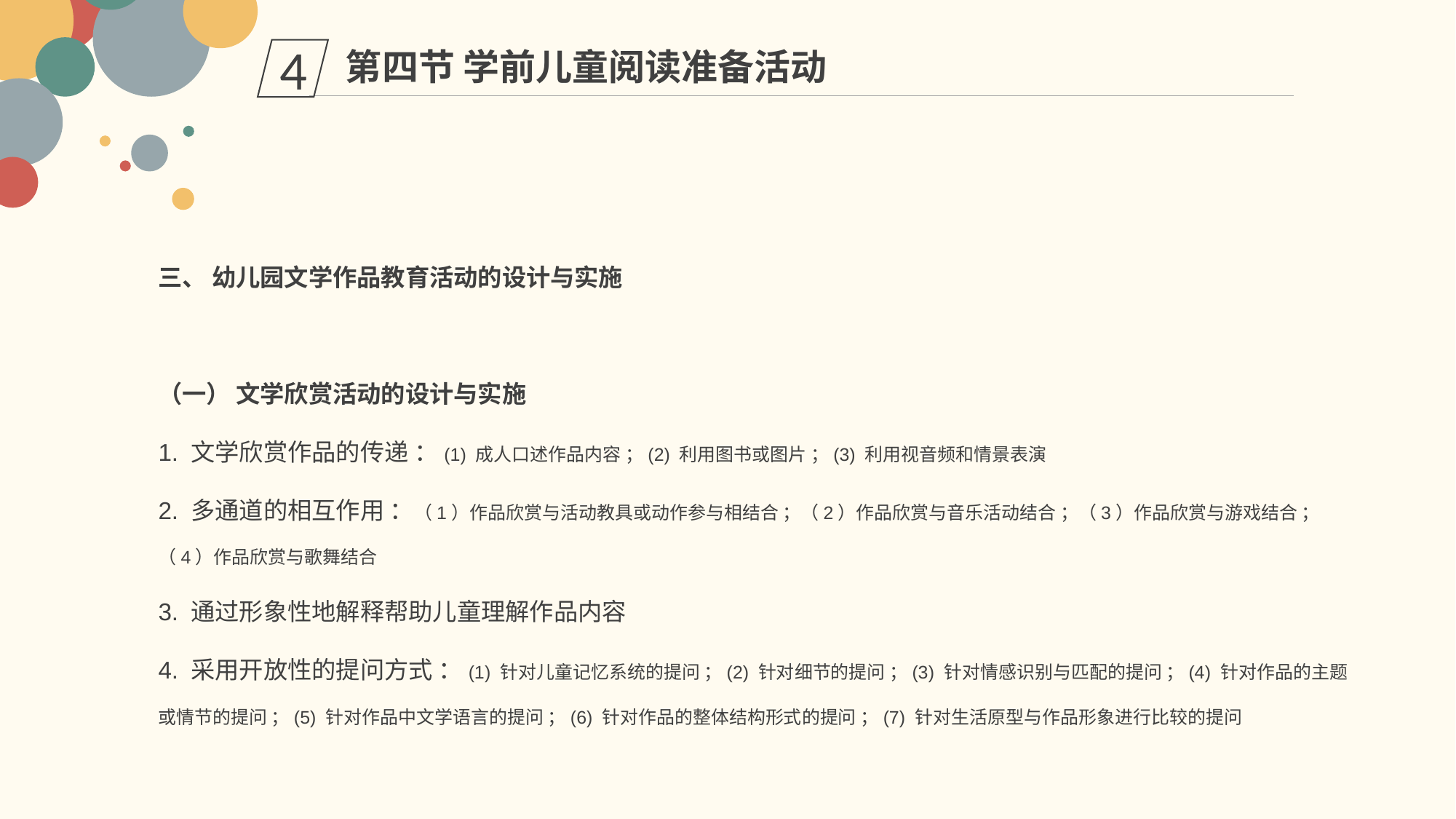

第四节 学前儿童阅读准备活动
4
三、 幼儿园文学作品教育活动的设计与实施

（一） 文学欣赏活动的设计与实施
1. 文学欣赏作品的传递 ：(1) 成人口述作品内容 ；(2) 利用图书或图片 ；(3) 利用视音频和情景表演
2. 多通道的相互作用 ：（1）作品欣赏与活动教具或动作参与相结合 ；（2）作品欣赏与音乐活动结合 ；（3）作品欣赏与游戏结合 ；（4）作品欣赏与歌舞结合
3. 通过形象性地解释帮助儿童理解作品内容
4. 采用开放性的提问方式 ：(1) 针对儿童记忆系统的提问 ；(2) 针对细节的提问 ；(3) 针对情感识别与匹配的提问 ；(4) 针对作品的主题或情节的提问 ；(5) 针对作品中文学语言的提问 ；(6) 针对作品的整体结构形式的提问 ；(7) 针对生活原型与作品形象进行比较的提问